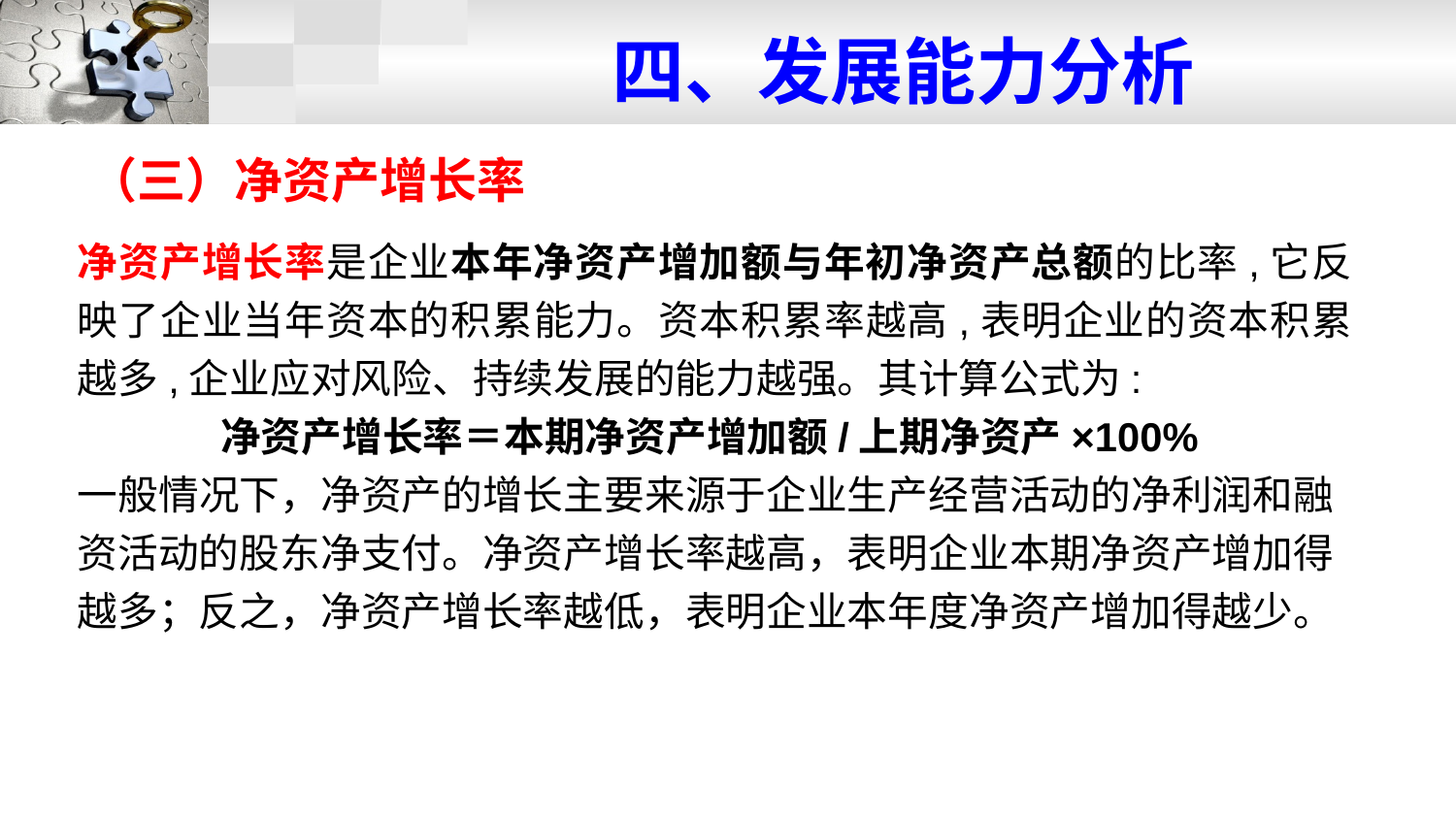

# 四、发展能力分析
（三）净资产增长率
净资产增长率是企业本年净资产增加额与年初净资产总额的比率,它反映了企业当年资本的积累能力。资本积累率越高,表明企业的资本积累越多,企业应对风险、持续发展的能力越强。其计算公式为:
净资产增长率＝本期净资产增加额/上期净资产×100%
一般情况下，净资产的增长主要来源于企业生产经营活动的净利润和融资活动的股东净支付。净资产增长率越高，表明企业本期净资产增加得越多；反之，净资产增长率越低，表明企业本年度净资产增加得越少。